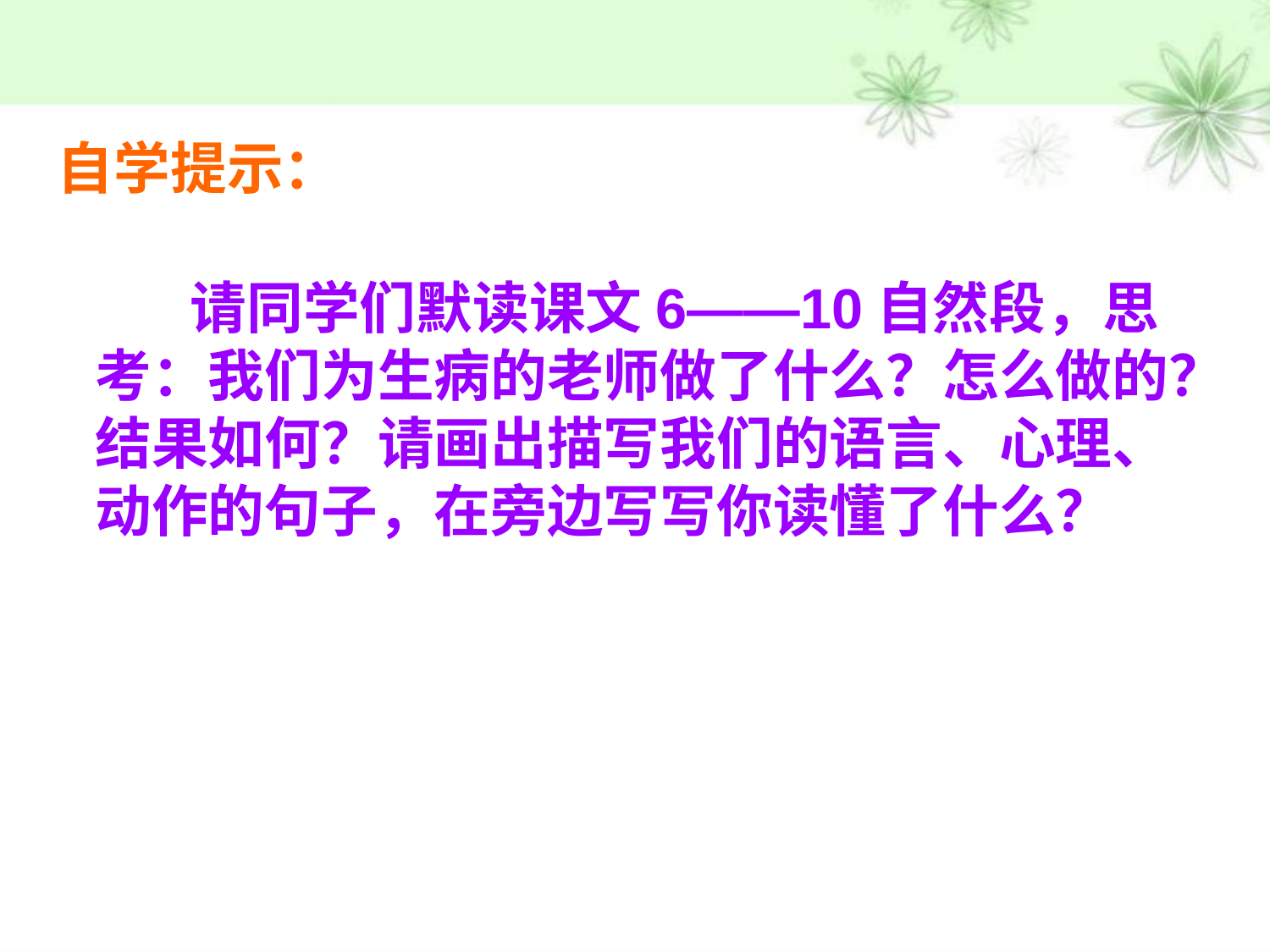

自学提示：
          请同学们默读课文6——10自然段，思考：我们为生病的老师做了什么？怎么做的？结果如何？请画出描写我们的语言、心理、动作的句子，在旁边写写你读懂了什么？